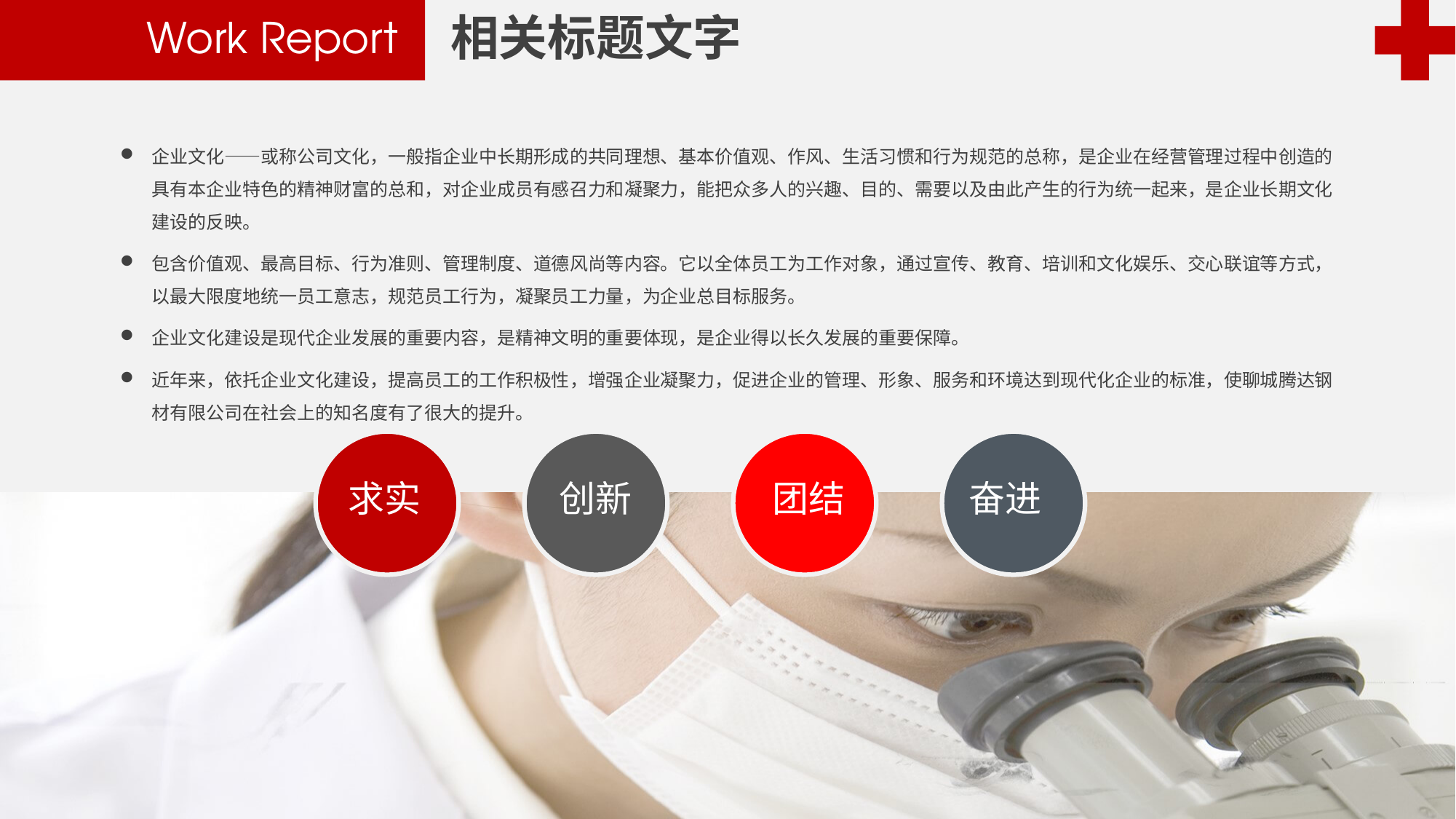

相关标题文字
Work Report
企业文化——或称公司文化，一般指企业中长期形成的共同理想、基本价值观、作风、生活习惯和行为规范的总称，是企业在经营管理过程中创造的具有本企业特色的精神财富的总和，对企业成员有感召力和凝聚力，能把众多人的兴趣、目的、需要以及由此产生的行为统一起来，是企业长期文化建设的反映。
包含价值观、最高目标、行为准则、管理制度、道德风尚等内容。它以全体员工为工作对象，通过宣传、教育、培训和文化娱乐、交心联谊等方式，以最大限度地统一员工意志，规范员工行为，凝聚员工力量，为企业总目标服务。
企业文化建设是现代企业发展的重要内容，是精神文明的重要体现，是企业得以长久发展的重要保障。
近年来，依托企业文化建设，提高员工的工作积极性，增强企业凝聚力，促进企业的管理、形象、服务和环境达到现代化企业的标准，使聊城腾达钢材有限公司在社会上的知名度有了很大的提升。

求实
创新
团结
奋进